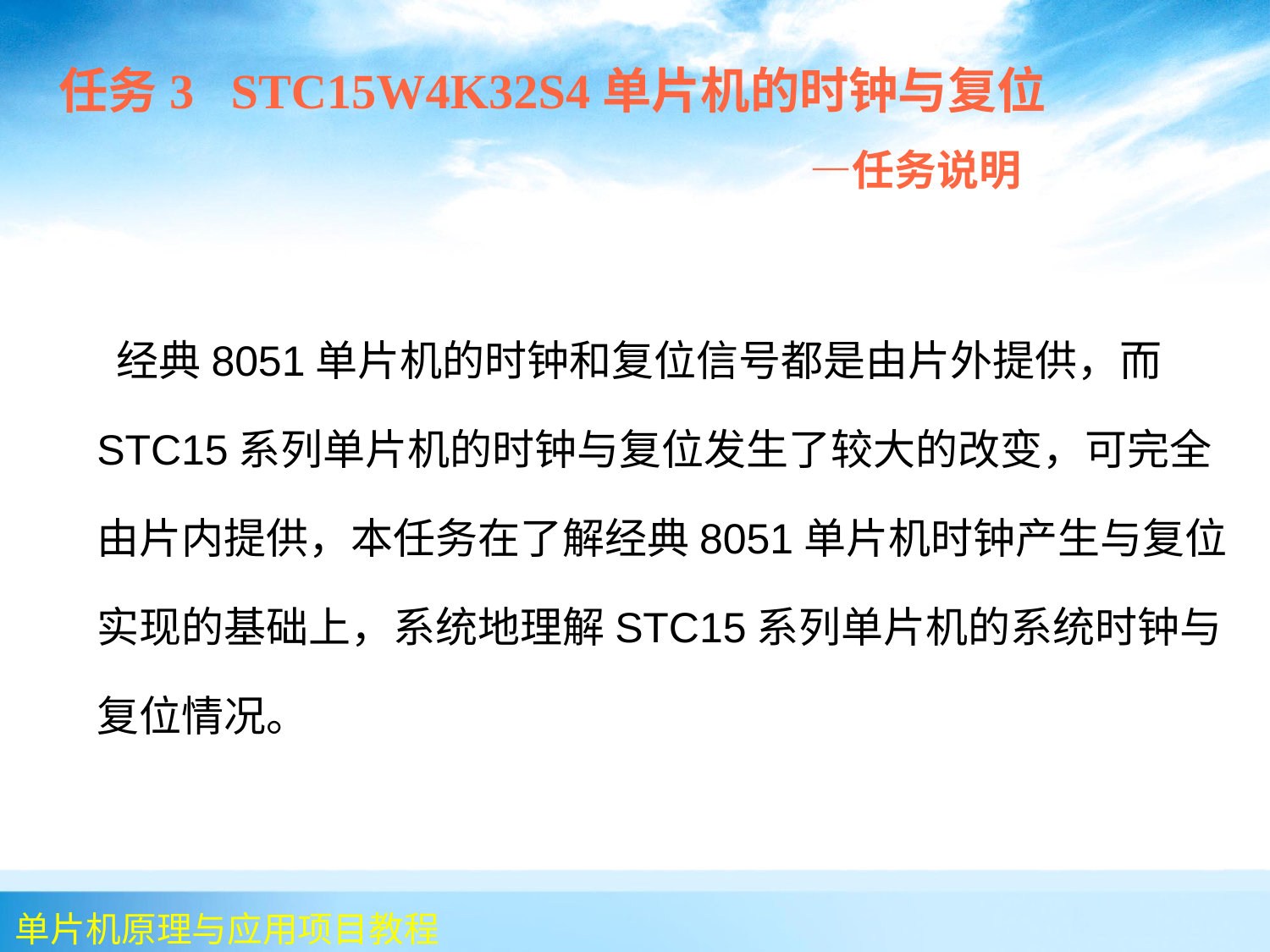

任务3   STC15W4K32S4单片机的时钟与复位
                                                                     —任务说明

  	 经典8051单片机的时钟和复位信号都是由片外提供，而STC15系列单片机的时钟与复位发生了较大的改变，可完全由片内提供，本任务在了解经典8051单片机时钟产生与复位实现的基础上，系统地理解STC15系列单片机的系统时钟与复位情况。